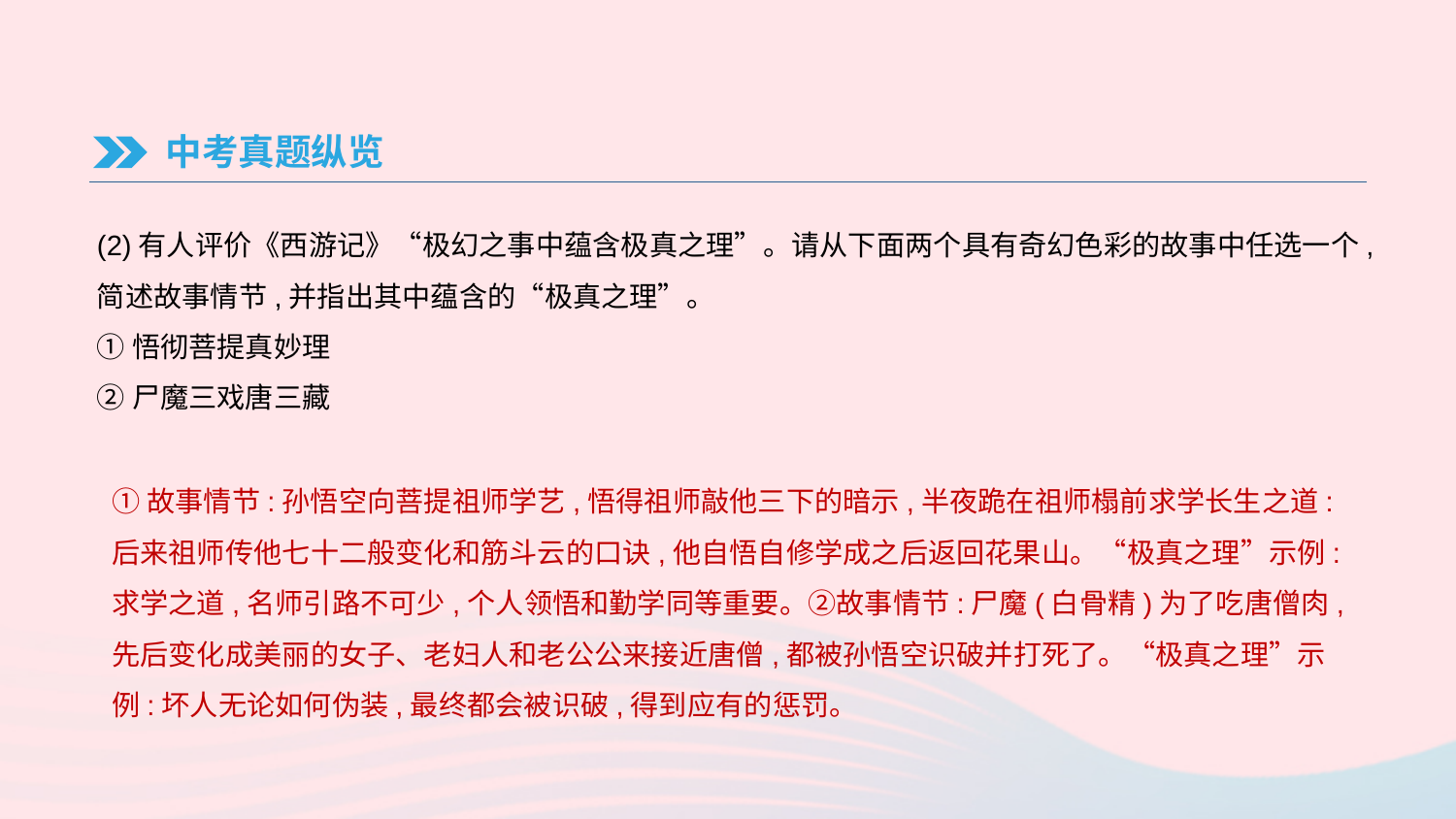

中考真题纵览

(2)有人评价《西游记》“极幻之事中蕴含极真之理”。请从下面两个具有奇幻色彩的故事中任选一个,简述故事情节,并指出其中蕴含的“极真之理”。
①悟彻菩提真妙理
②尸魔三戏唐三藏
①故事情节:孙悟空向菩提祖师学艺,悟得祖师敲他三下的暗示,半夜跪在祖师榻前求学长生之道:后来祖师传他七十二般变化和筋斗云的口诀,他自悟自修学成之后返回花果山。“极真之理”示例:求学之道,名师引路不可少,个人领悟和勤学同等重要。②故事情节:尸魔(白骨精)为了吃唐僧肉,先后变化成美丽的女子、老妇人和老公公来接近唐僧,都被孙悟空识破并打死了。“极真之理”示例:坏人无论如何伪装,最终都会被识破,得到应有的惩罚。